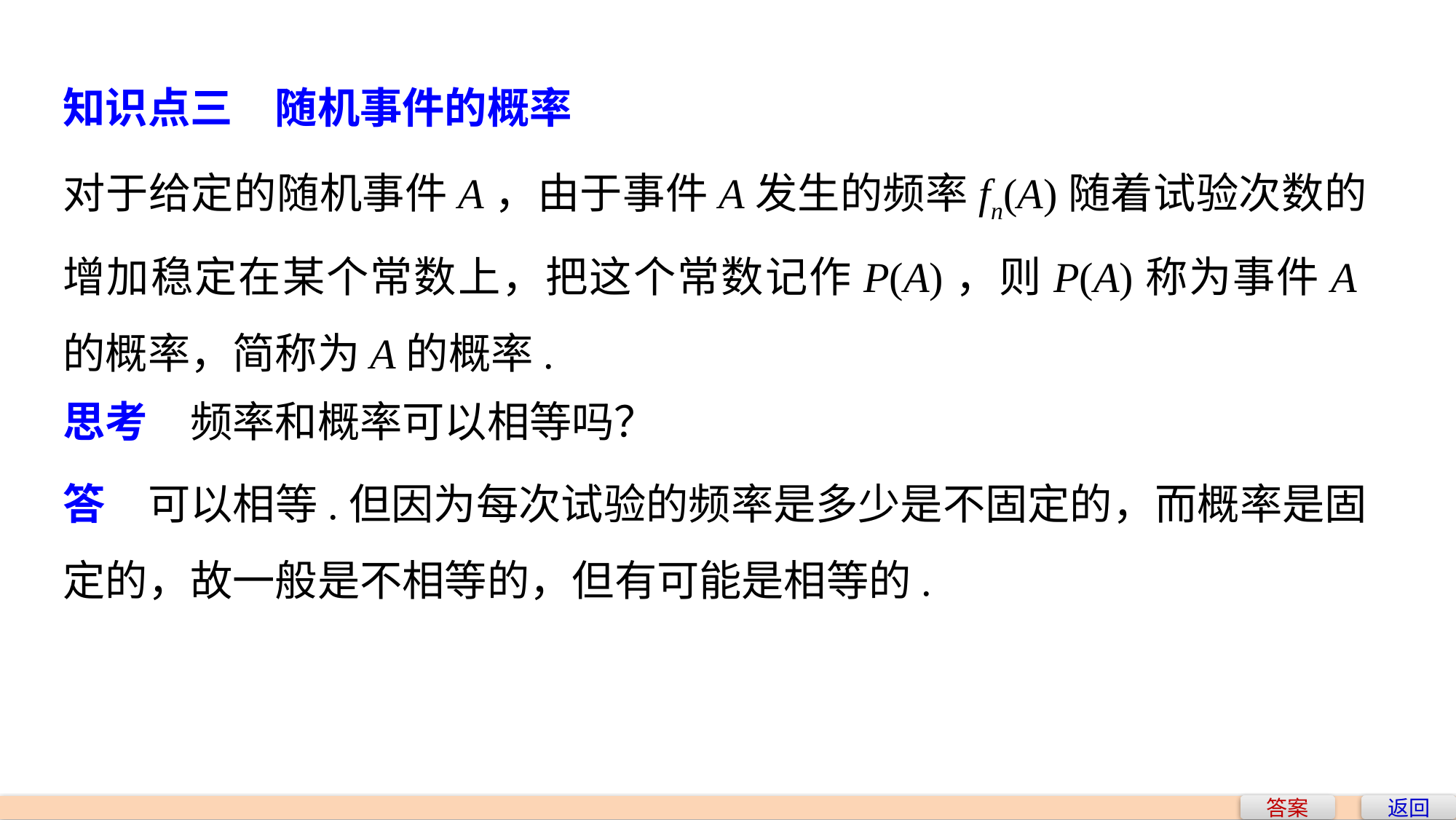

知识点三　随机事件的概率
对于给定的随机事件A，由于事件A发生的频率fn(A)随着试验次数的增加稳定在某个常数上，把这个常数记作P(A)，则P(A)称为事件A的概率，简称为A的概率.
思考　频率和概率可以相等吗？
答　可以相等.但因为每次试验的频率是多少是不固定的，而概率是固定的，故一般是不相等的，但有可能是相等的.
答案
返回